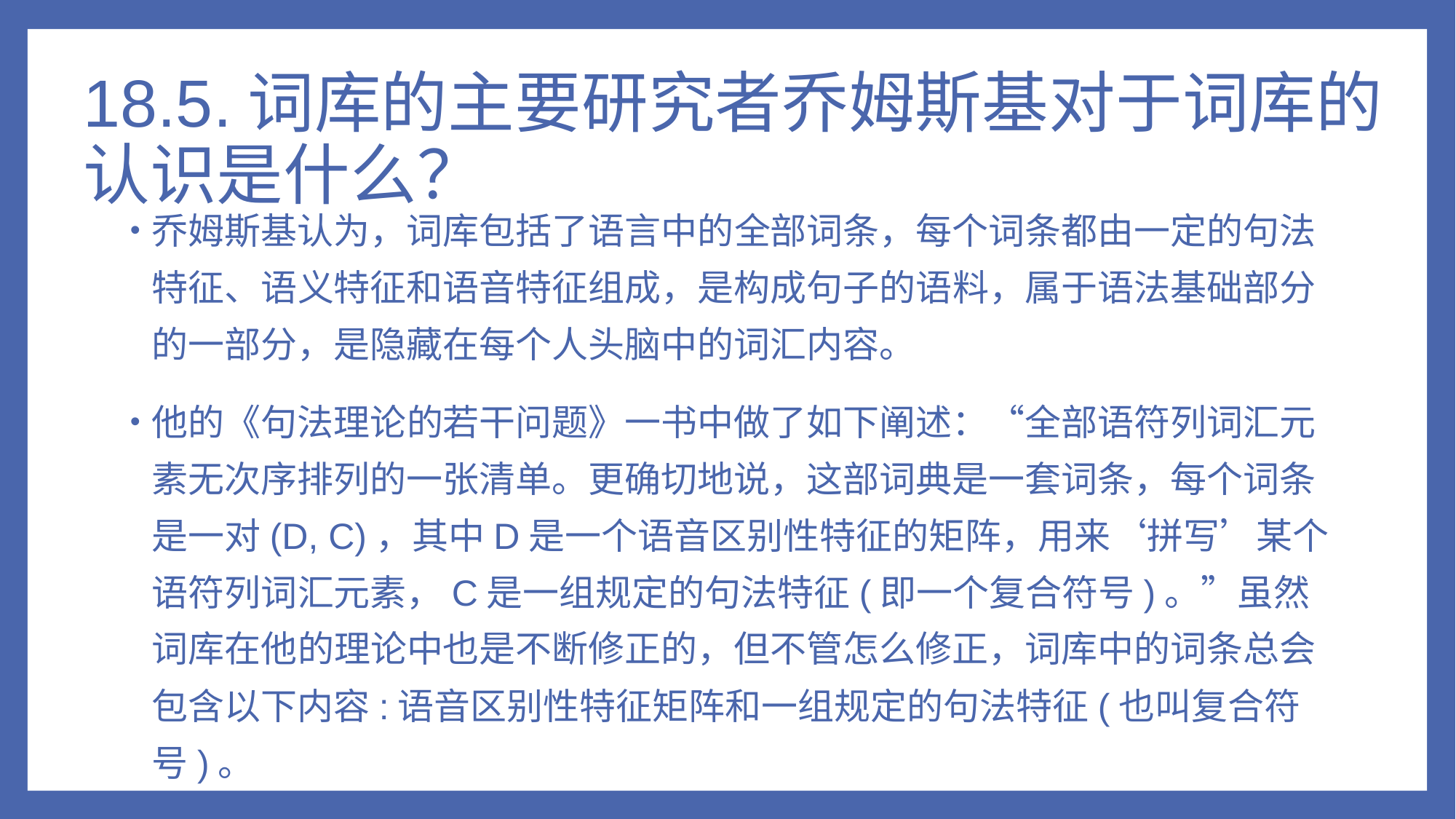

# 18.5.词库的主要研究者乔姆斯基对于词库的认识是什么？
乔姆斯基认为，词库包括了语言中的全部词条，每个词条都由一定的句法特征、语义特征和语音特征组成，是构成句子的语料，属于语法基础部分的一部分，是隐藏在每个人头脑中的词汇内容。
他的《句法理论的若干问题》一书中做了如下阐述：“全部语符列词汇元素无次序排列的一张清单。更确切地说，这部词典是一套词条，每个词条是一对(D, C)，其中D是一个语音区别性特征的矩阵，用来‘拼写’某个语符列词汇元素，C是一组规定的句法特征(即一个复合符号)。”虽然词库在他的理论中也是不断修正的，但不管怎么修正，词库中的词条总会包含以下内容:语音区别性特征矩阵和一组规定的句法特征(也叫复合符号)。